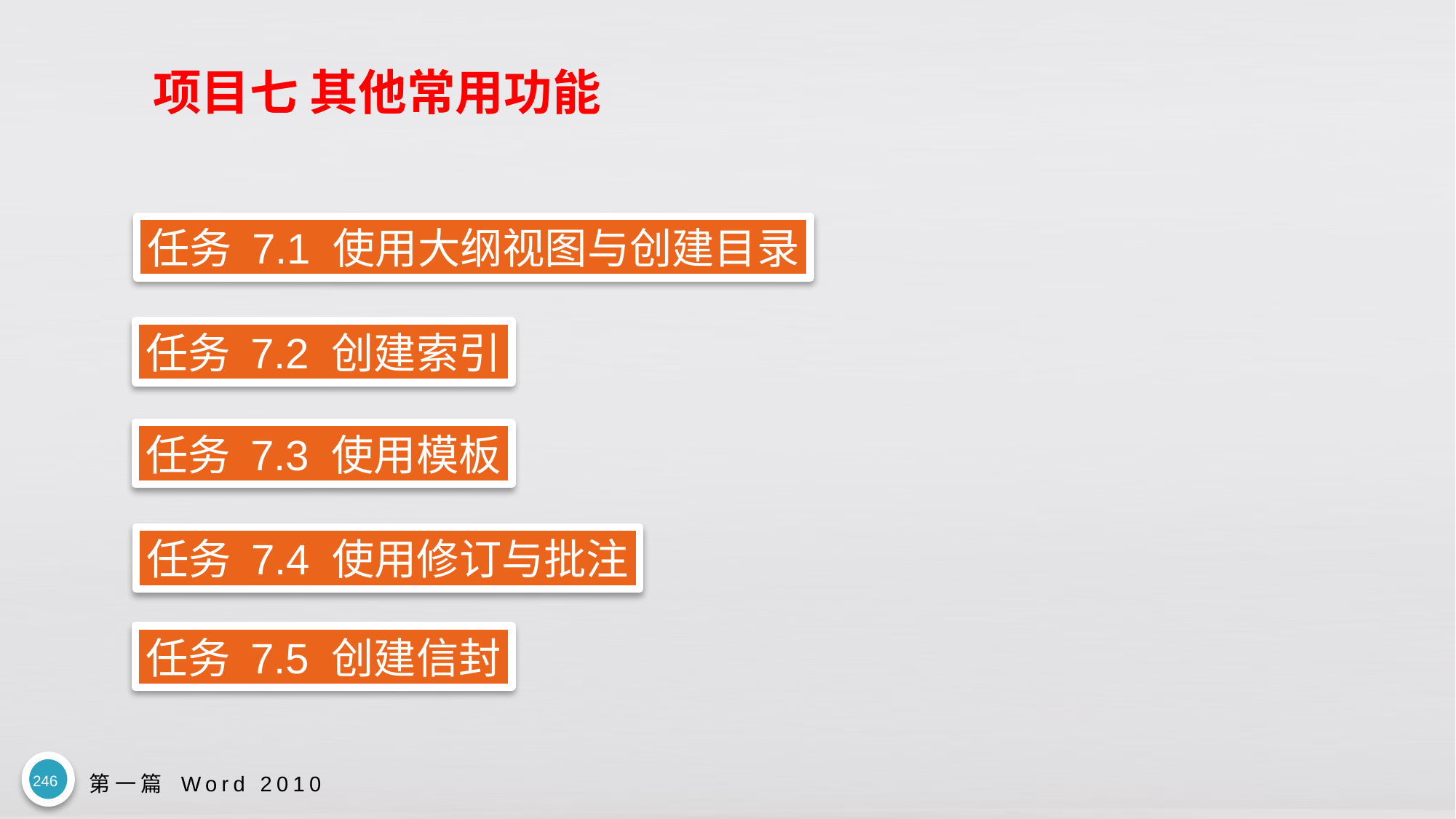

# 项目七 其他常用功能
任务 7.1 使用大纲视图与创建目录
任务 7.2 创建索引
任务 7.3 使用模板
任务 7.4 使用修订与批注
任务 7.5 创建信封
246